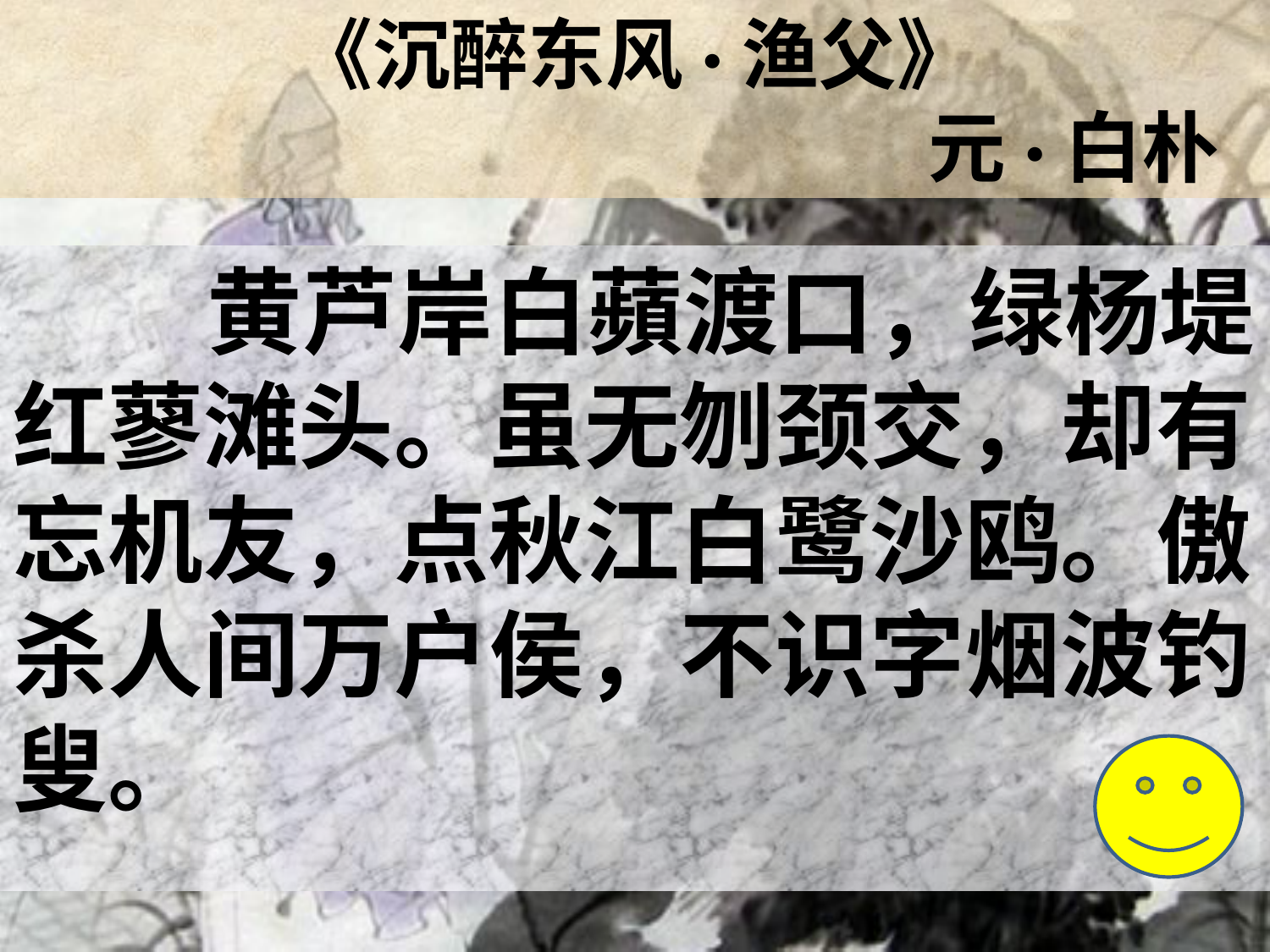

# 《沉醉东风·渔父》 元·白朴
     黄芦岸白蘋渡口，绿杨堤红蓼滩头。虽无刎颈交，却有忘机友，点秋江白鹭沙鸥。傲杀人间万户侯，不识字烟波钓叟。